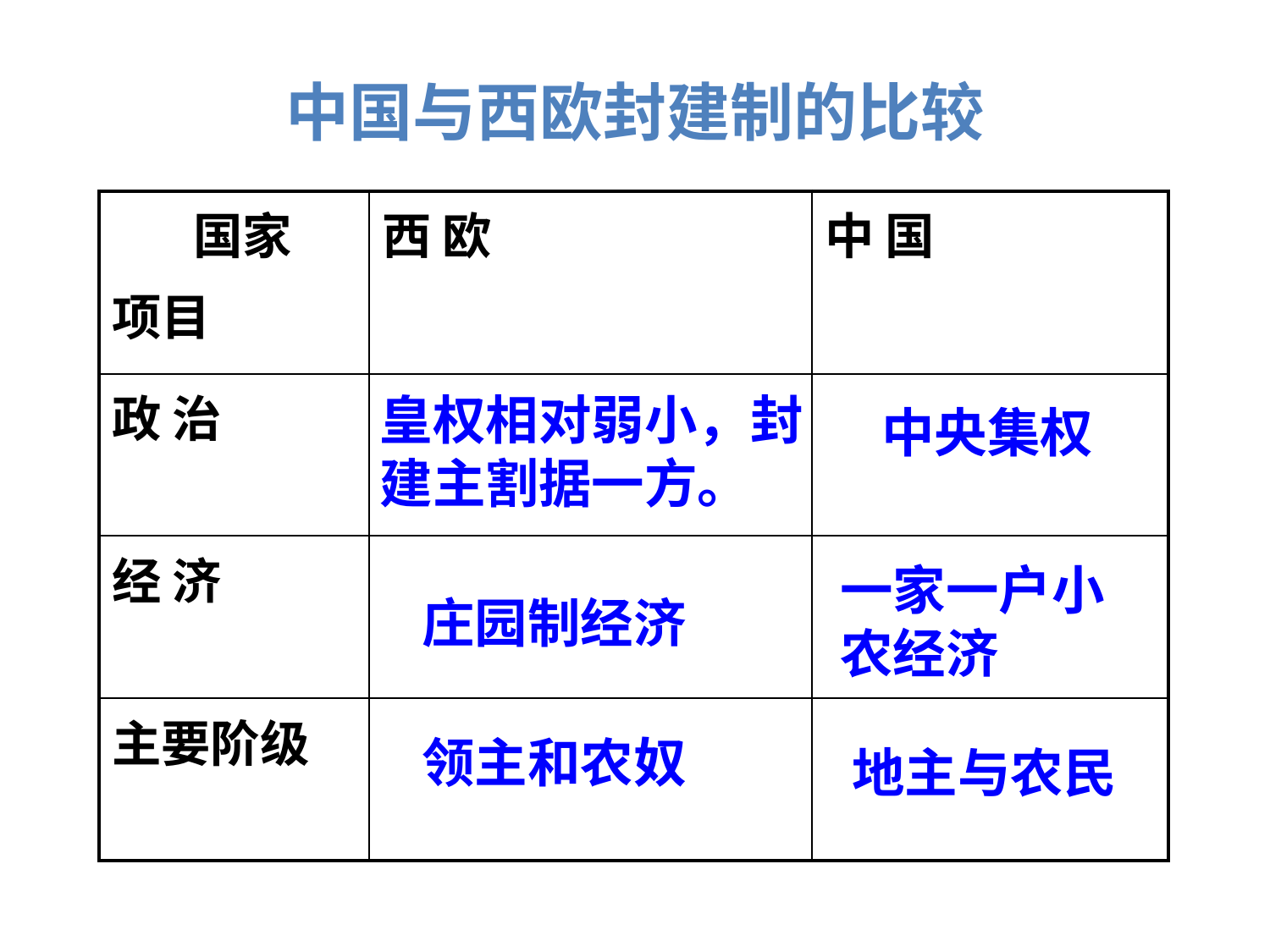

中国与西欧封建制的比较
| 国家 项目 | 西 欧 | 中 国 |
| --- | --- | --- |
| 政 治 |  |  |
| 经 济 |  |  |
| 主要阶级 |  |  |
皇权相对弱小，封建主割据一方。
中央集权
一家一户小农经济
庄园制经济
领主和农奴
地主与农民